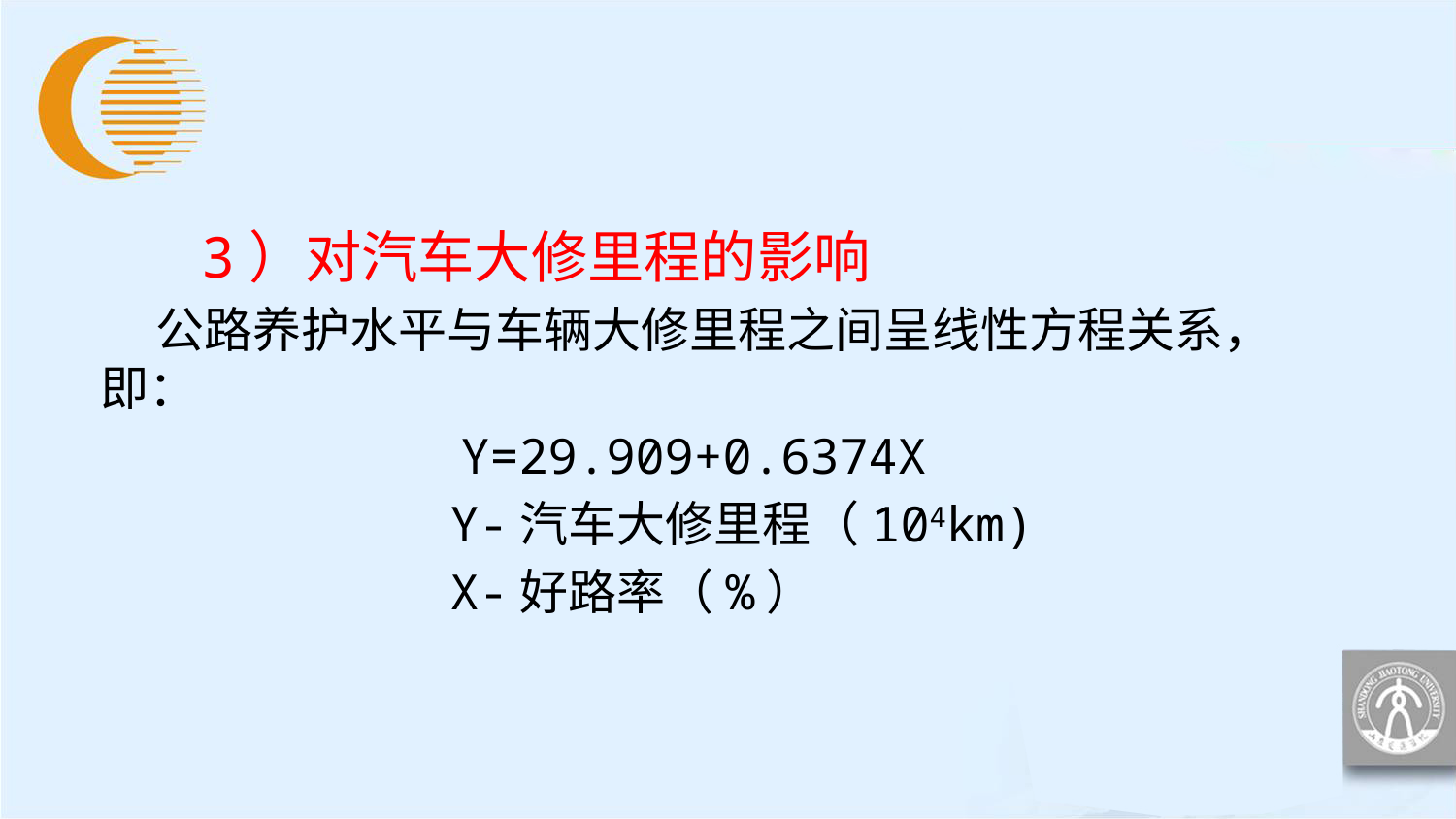

3）对汽车大修里程的影响
    公路养护水平与车辆大修里程之间呈线性方程关系，即：
Y=29.909+0.6374X
            Y-汽车大修里程（104km)
            X-好路率（%）